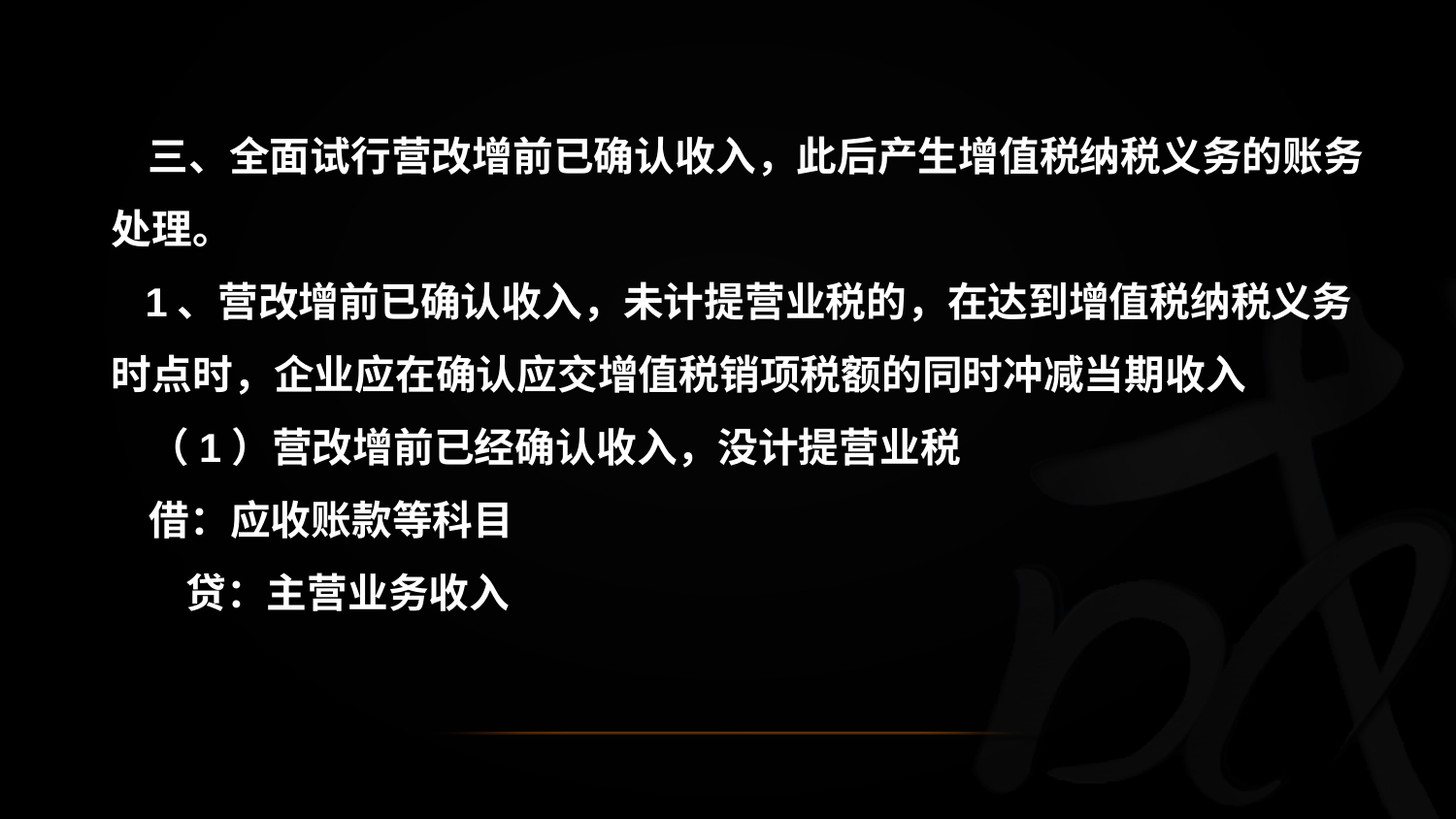

三、全面试行营改增前已确认收入，此后产生增值税纳税义务的账务处理。
   1、营改增前已确认收入，未计提营业税的，在达到增值税纳税义务时点时，企业应在确认应交增值税销项税额的同时冲减当期收入
   （1）营改增前已经确认收入，没计提营业税
   借：应收账款等科目
       贷：主营业务收入